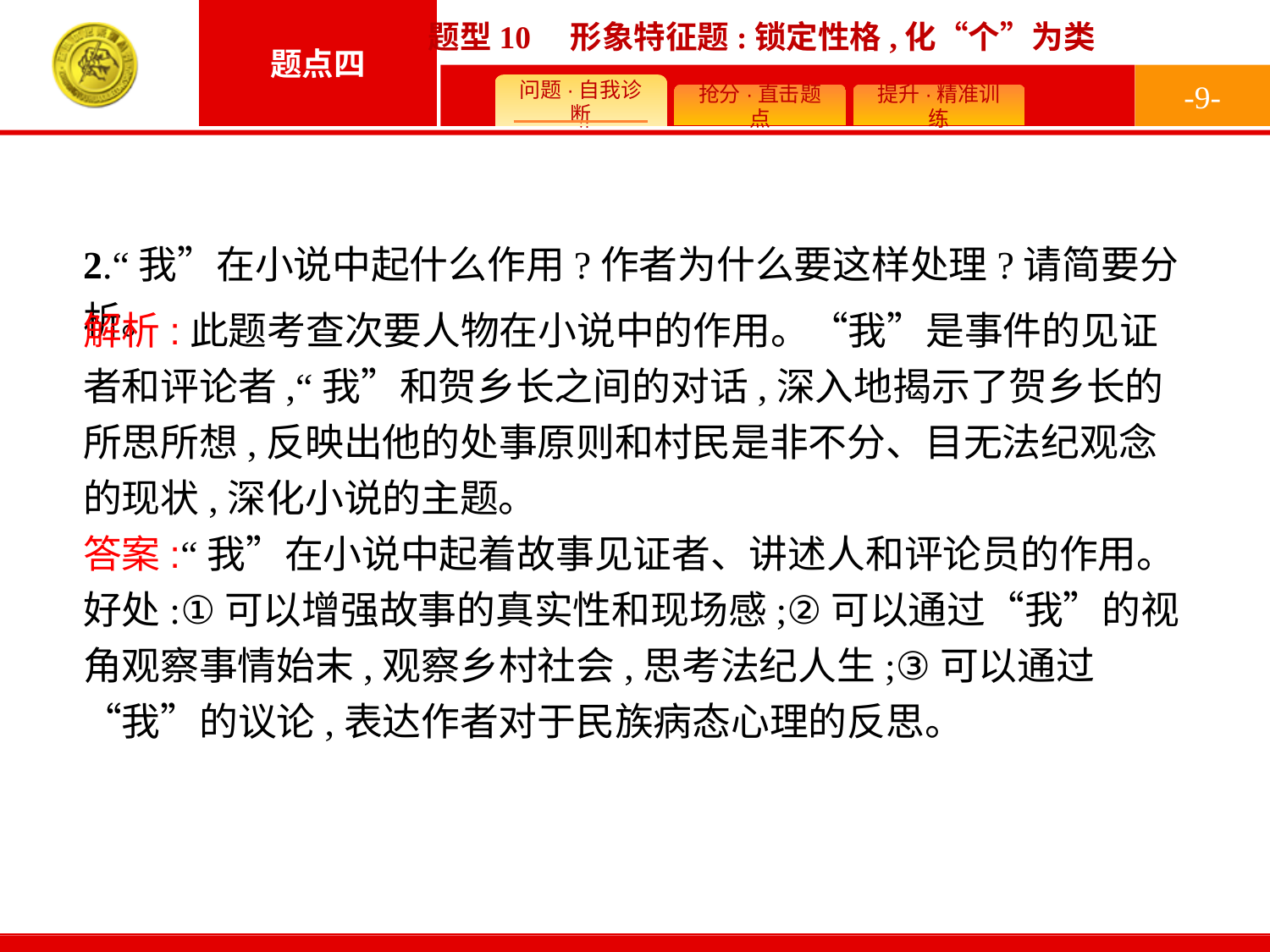

-9-
2.“我”在小说中起什么作用?作者为什么要这样处理?请简要分析。
解析:此题考查次要人物在小说中的作用。“我”是事件的见证者和评论者,“我”和贺乡长之间的对话,深入地揭示了贺乡长的所思所想,反映出他的处事原则和村民是非不分、目无法纪观念的现状,深化小说的主题。
答案:“我”在小说中起着故事见证者、讲述人和评论员的作用。好处:①可以增强故事的真实性和现场感;②可以通过“我”的视角观察事情始末,观察乡村社会,思考法纪人生;③可以通过“我”的议论,表达作者对于民族病态心理的反思。